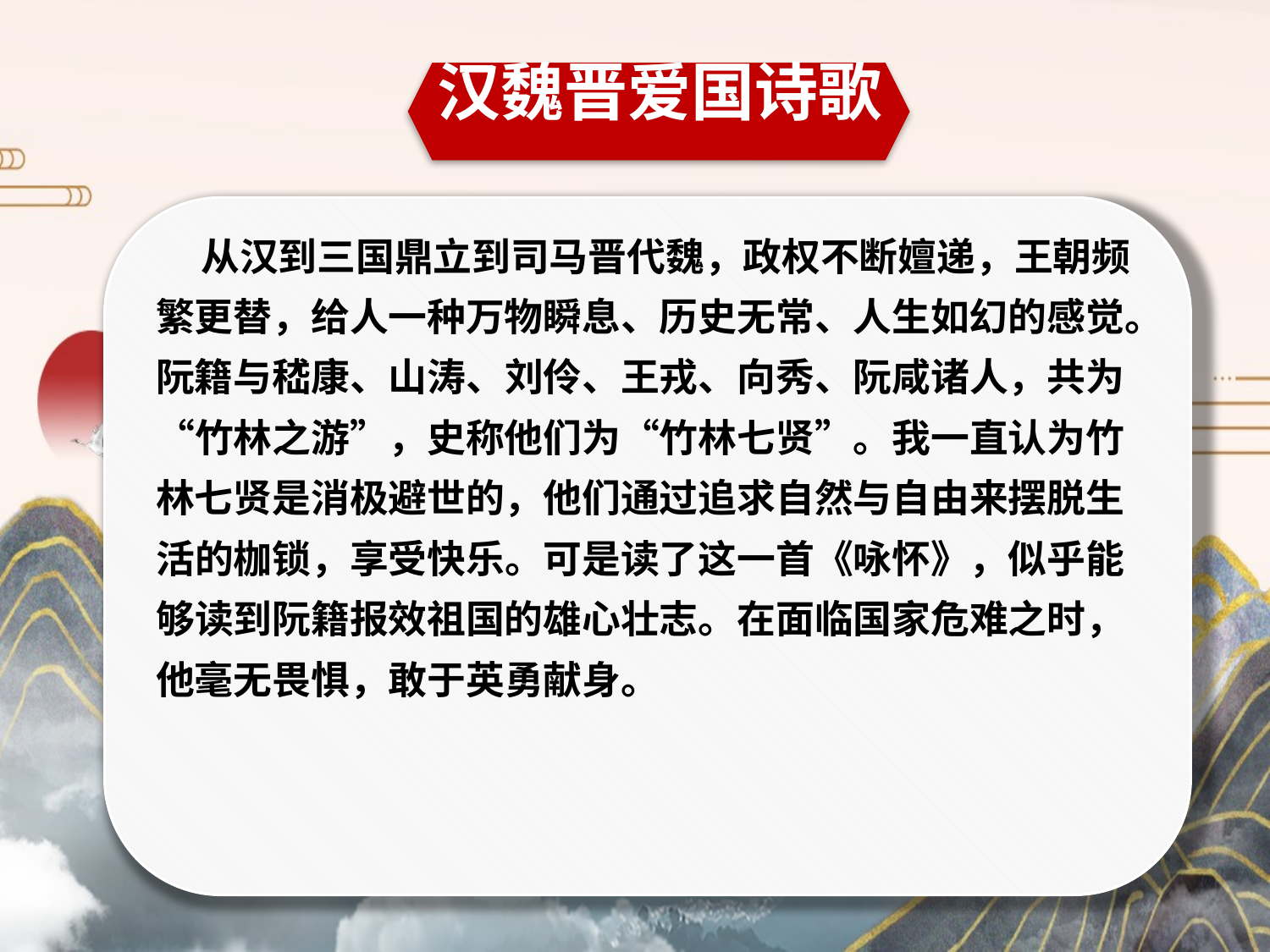

汉魏晋爱国诗歌

    从汉到三国鼎立到司马晋代魏，政权不断嬗递，王朝频繁更替，给人一种万物瞬息、历史无常、人生如幻的感觉。阮籍与嵇康、山涛、刘伶、王戎、向秀、阮咸诸人，共为“竹林之游”，史称他们为“竹林七贤”。我一直认为竹林七贤是消极避世的，他们通过追求自然与自由来摆脱生活的枷锁，享受快乐。可是读了这一首《咏怀》，似乎能够读到阮籍报效祖国的雄心壮志。在面临国家危难之时，他毫无畏惧，敢于英勇献身。